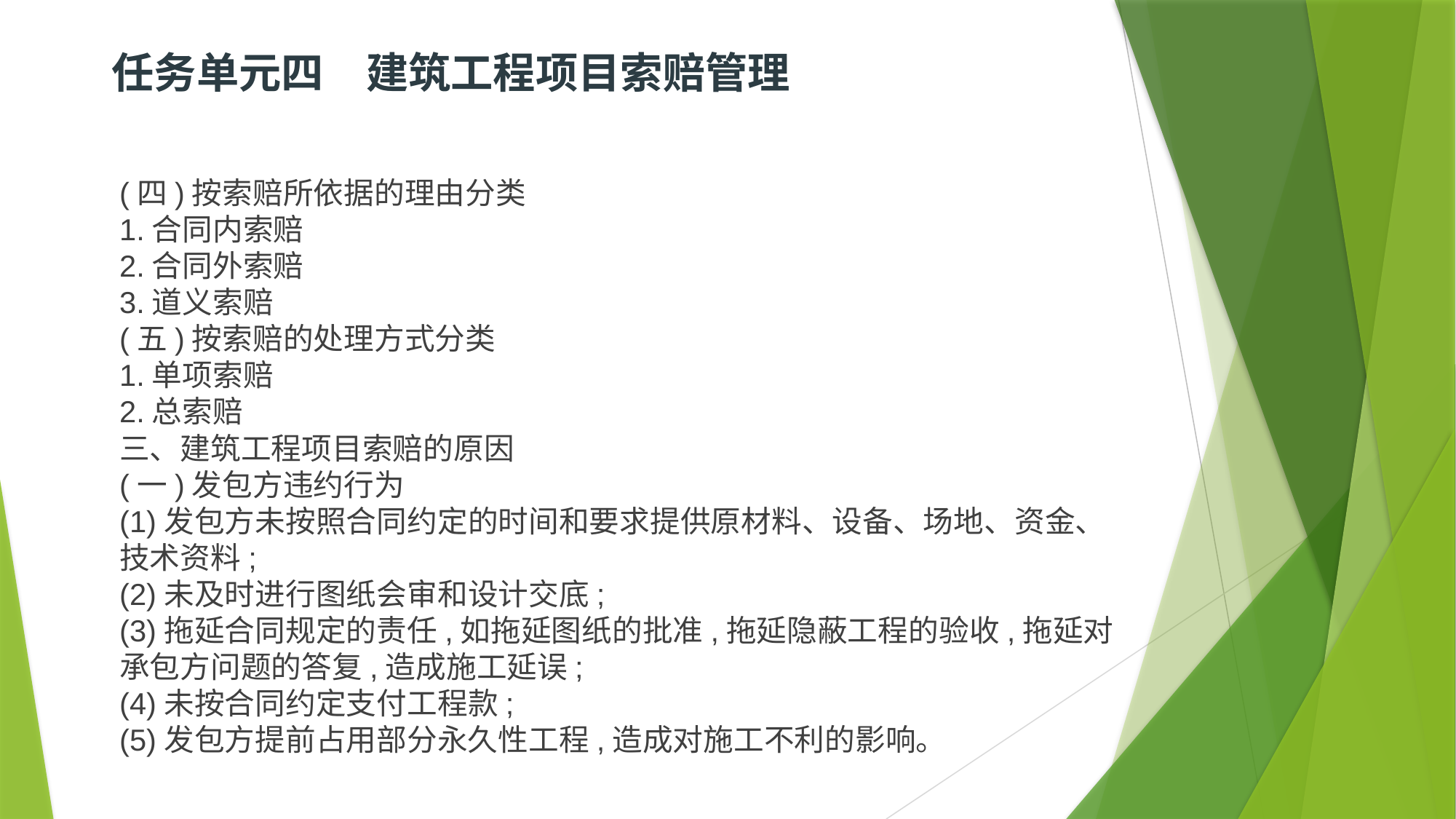

# 任务单元四　建筑工程项目索赔管理
(四)按索赔所依据的理由分类
1.合同内索赔
2.合同外索赔
3.道义索赔
(五)按索赔的处理方式分类
1.单项索赔
2.总索赔
三、建筑工程项目索赔的原因
(一)发包方违约行为
(1)发包方未按照合同约定的时间和要求提供原材料、设备、场地、资金、技术资料;
(2)未及时进行图纸会审和设计交底;
(3)拖延合同规定的责任,如拖延图纸的批准,拖延隐蔽工程的验收,拖延对承包方问题的答复,造成施工延误;
(4)未按合同约定支付工程款;
(5)发包方提前占用部分永久性工程,造成对施工不利的影响。